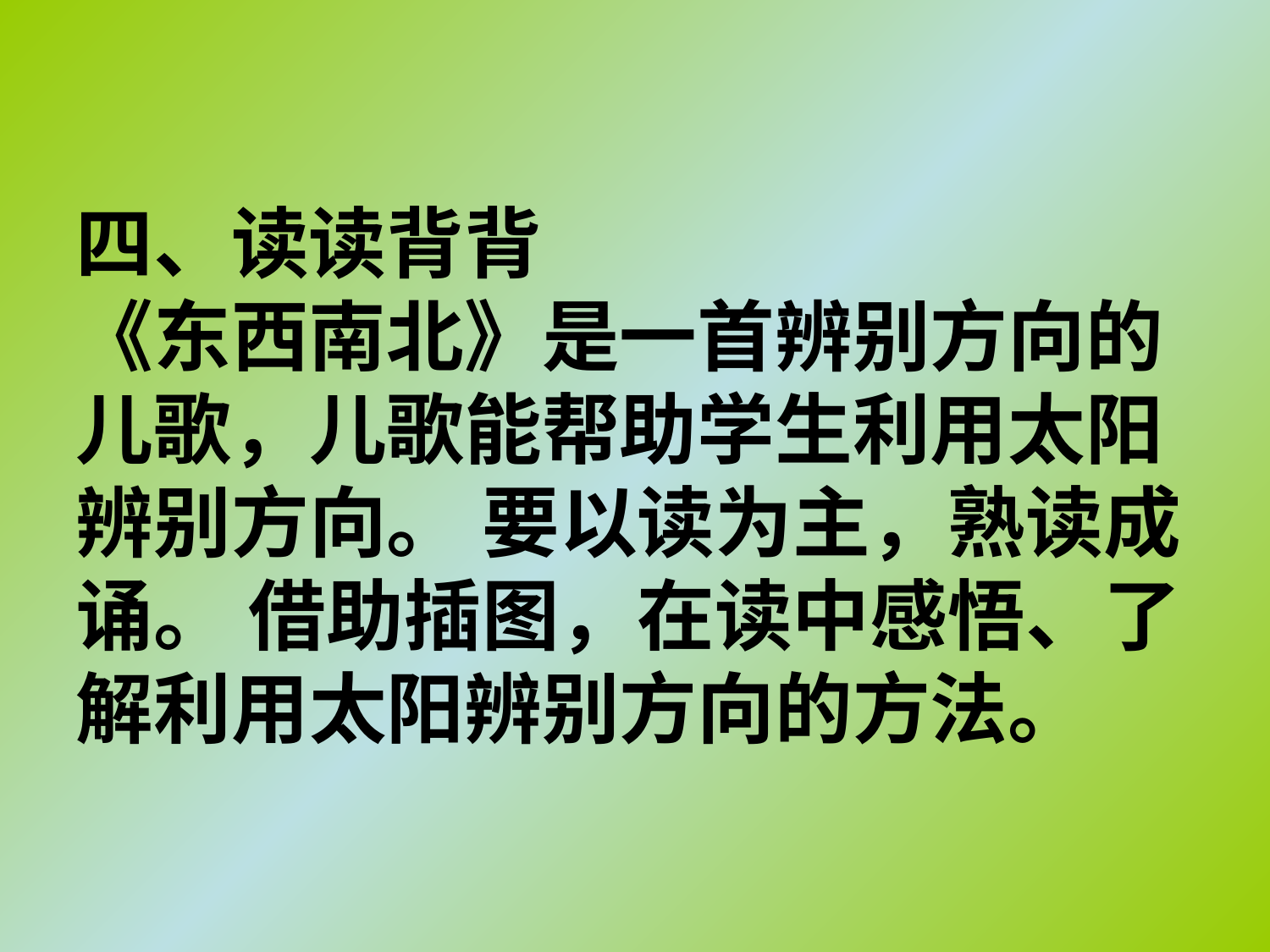

# 四、读读背背 《东西南北》是一首辨别方向的儿歌，儿歌能帮助学生利用太阳辨别方向。 要以读为主，熟读成诵。 借助插图，在读中感悟、了解利用太阳辨别方向的方法。